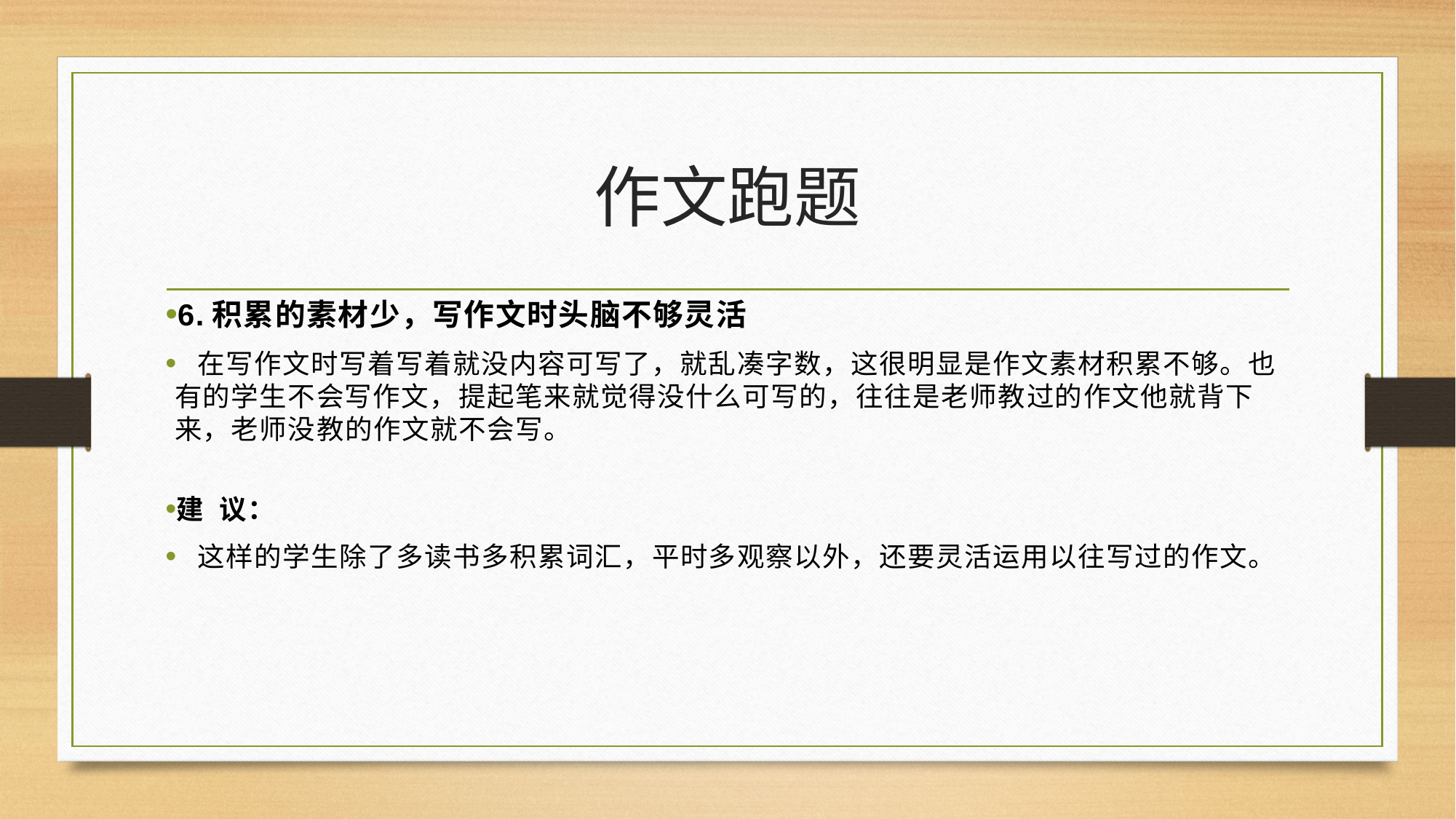

# 作文跑题
6.积累的素材少，写作文时头脑不够灵活
  在写作文时写着写着就没内容可写了，就乱凑字数，这很明显是作文素材积累不够。也有的学生不会写作文，提起笔来就觉得没什么可写的，往往是老师教过的作文他就背下来，老师没教的作文就不会写。
建  议：
  这样的学生除了多读书多积累词汇，平时多观察以外，还要灵活运用以往写过的作文。